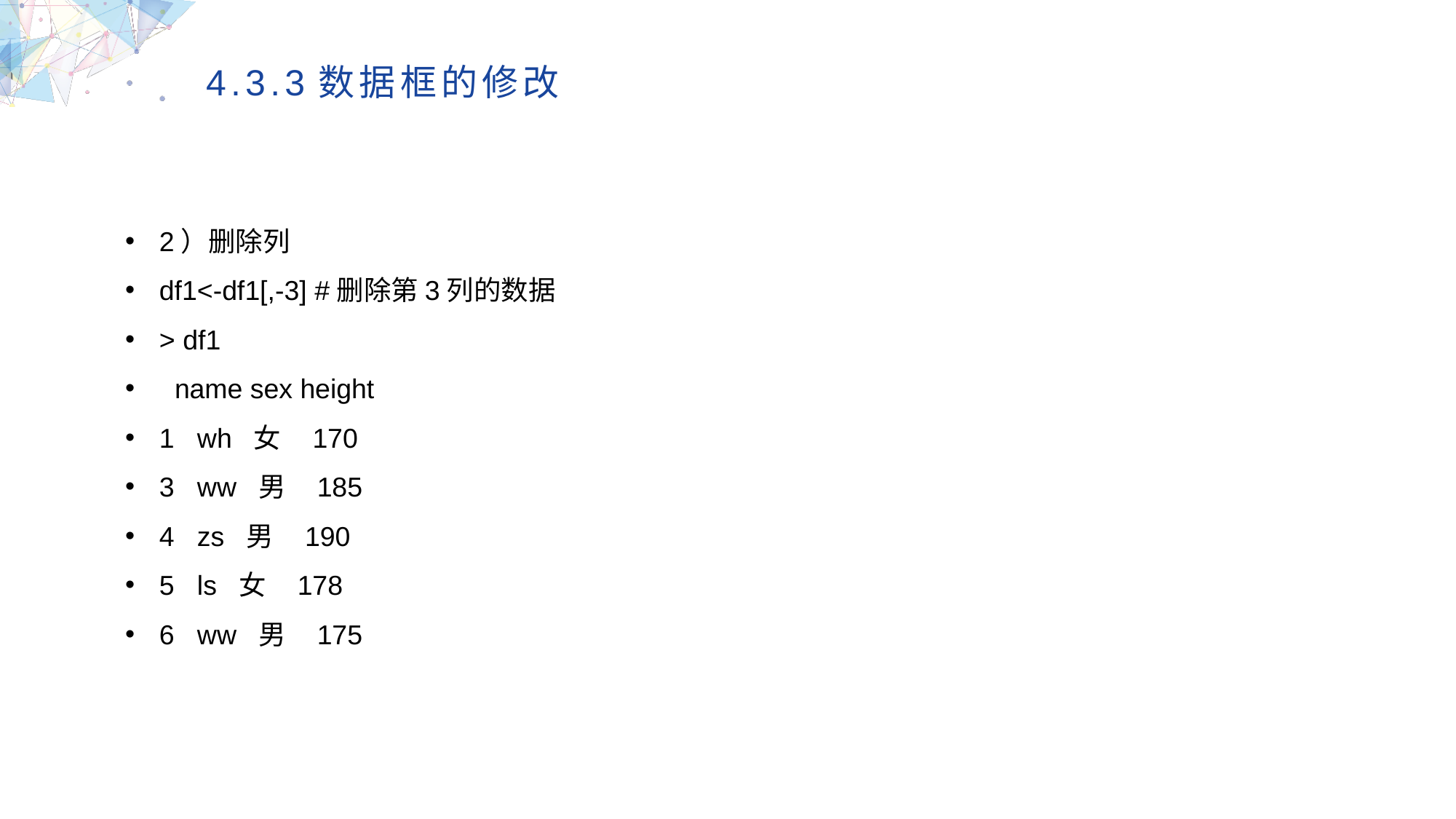

4.3.3数据框的修改
2）删除列
df1<-df1[,-3] #删除第3列的数据
> df1
  name sex height
1   wh  女    170
3   ww  男    185
4   zs  男    190
5   ls  女    178
6   ww  男    175

MULTIPURPOSE PRESENTATION TEMPLATE | UNIQUE DESIGN
Welcome Message
Please replace text, click add relevant headline, modify the text content, also can copy your content to this directly. Please replace text, click add relevant headline, modify the text content, also can copy your content to this directly.